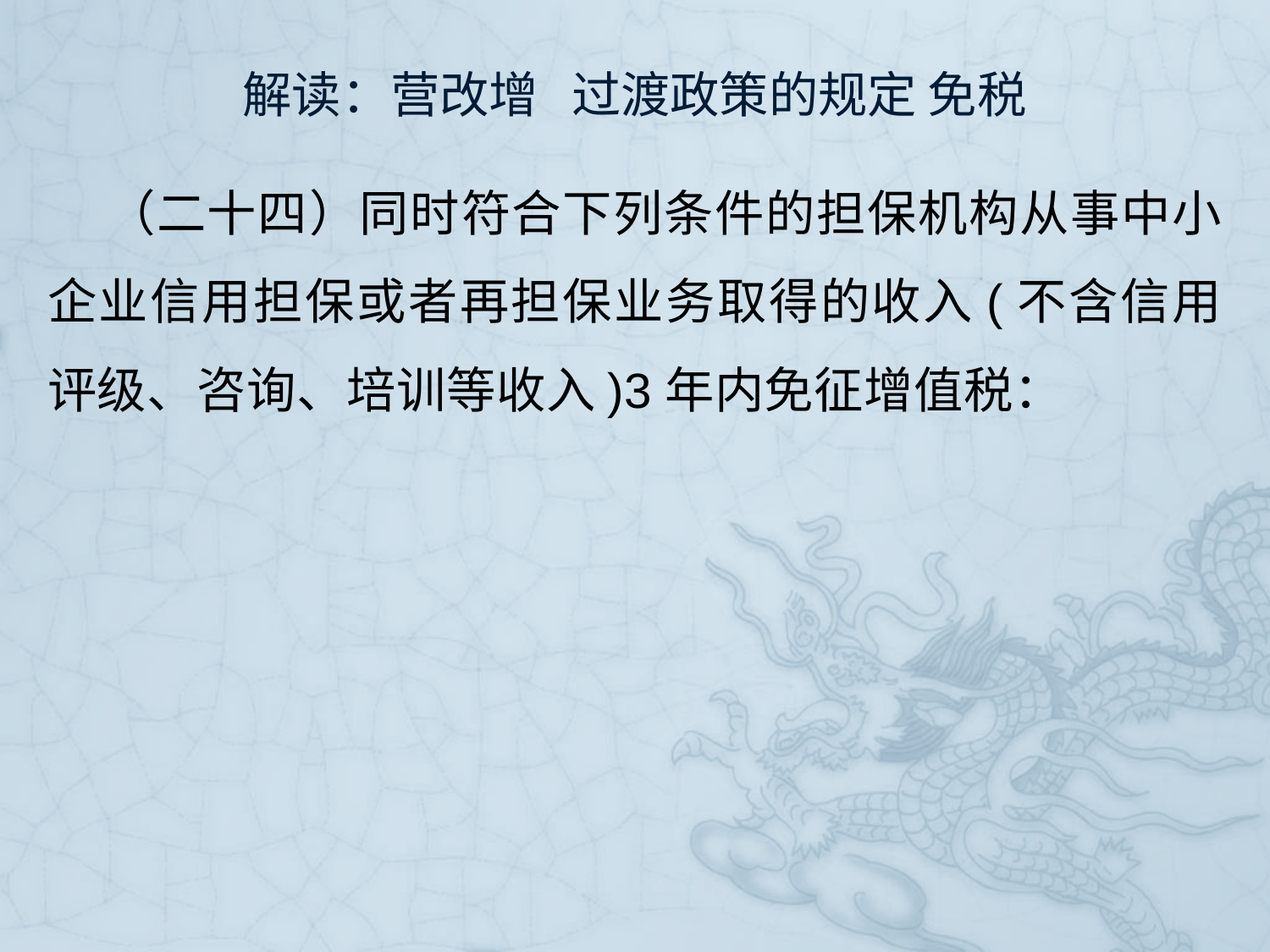

# 解读：营改增   过渡政策的规定 免税
（二十四）同时符合下列条件的担保机构从事中小企业信用担保或者再担保业务取得的收入(不含信用评级、咨询、培训等收入)3年内免征增值税：